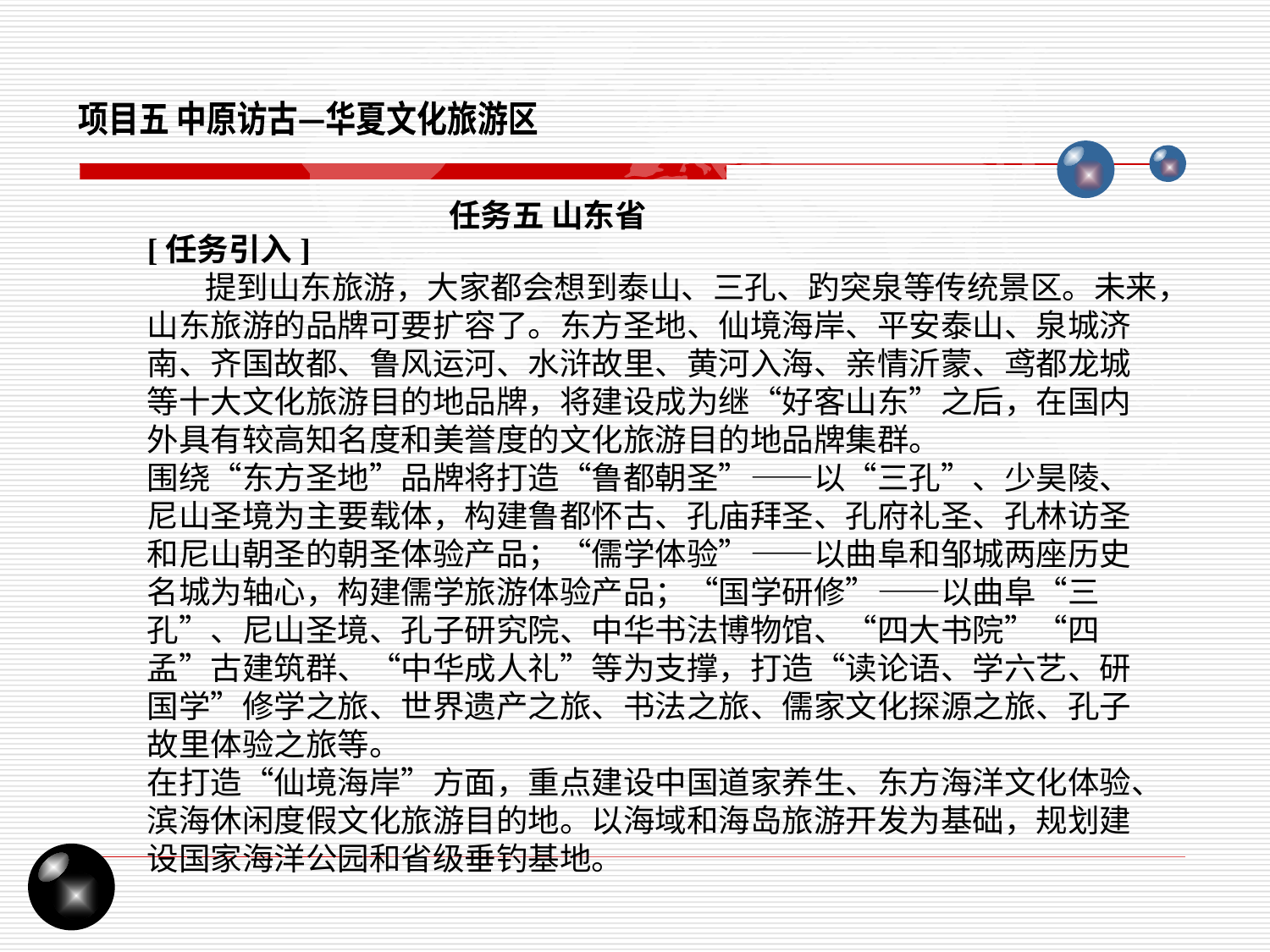

项目五 中原访古—华夏文化旅游区
任务五 山东省
[任务引入]
       提到山东旅游，大家都会想到泰山、三孔、趵突泉等传统景区。未来，山东旅游的品牌可要扩容了。东方圣地、仙境海岸、平安泰山、泉城济南、齐国故都、鲁风运河、水浒故里、黄河入海、亲情沂蒙、鸢都龙城等十大文化旅游目的地品牌，将建设成为继“好客山东”之后，在国内外具有较高知名度和美誉度的文化旅游目的地品牌集群。
围绕“东方圣地”品牌将打造“鲁都朝圣”——以“三孔”、少昊陵、尼山圣境为主要载体，构建鲁都怀古、孔庙拜圣、孔府礼圣、孔林访圣和尼山朝圣的朝圣体验产品；“儒学体验”——以曲阜和邹城两座历史名城为轴心，构建儒学旅游体验产品；“国学研修”——以曲阜“三孔”、尼山圣境、孔子研究院、中华书法博物馆、“四大书院”“四孟”古建筑群、“中华成人礼”等为支撑，打造“读论语、学六艺、研国学”修学之旅、世界遗产之旅、书法之旅、儒家文化探源之旅、孔子故里体验之旅等。
在打造“仙境海岸”方面，重点建设中国道家养生、东方海洋文化体验、滨海休闲度假文化旅游目的地。以海域和海岛旅游开发为基础，规划建设国家海洋公园和省级垂钓基地。